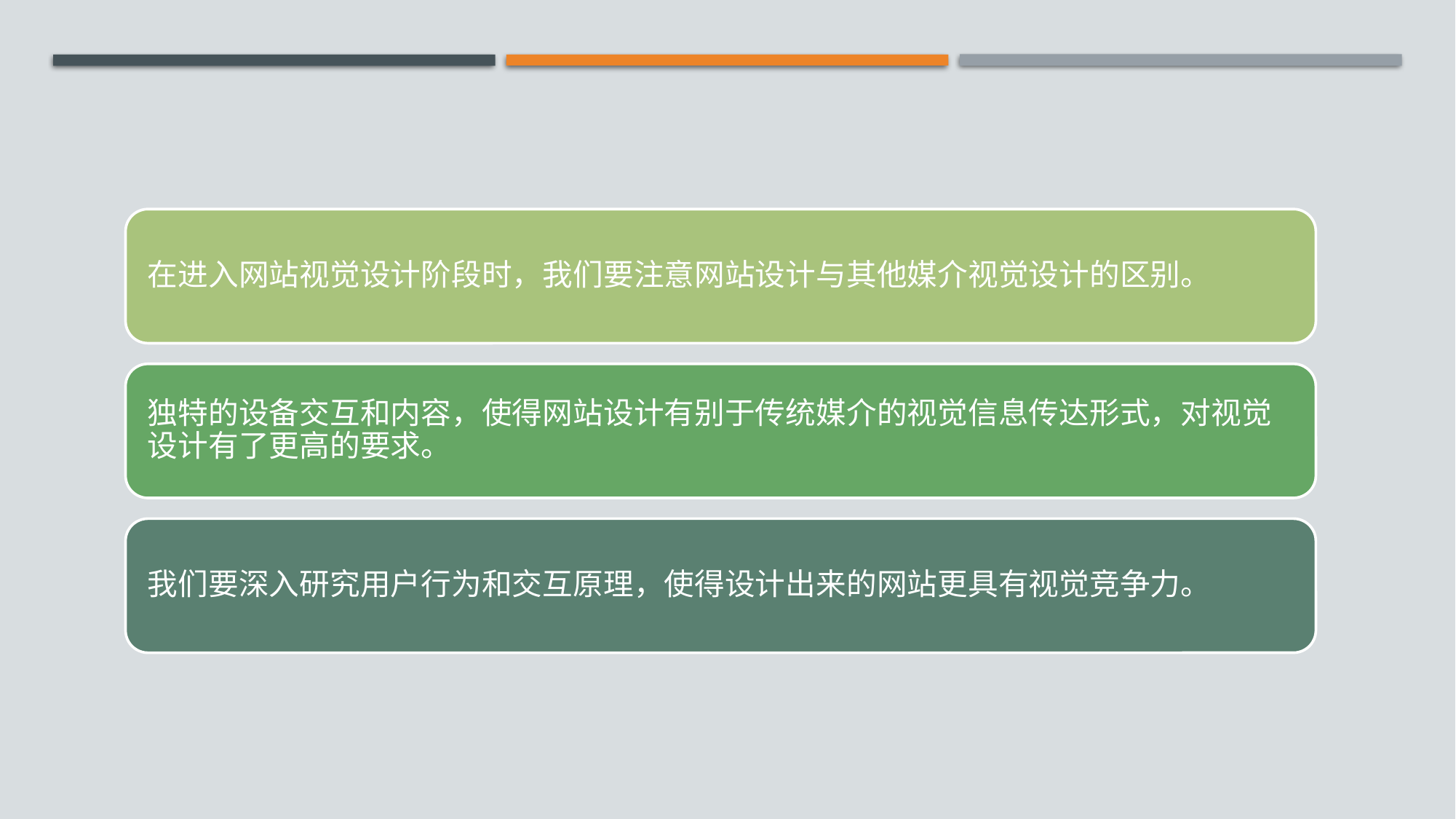

在进入网站视觉设计阶段时，我们要注意网站设计与其他媒介视觉设计的区别。
独特的设备交互和内容，使得网站设计有别于传统媒介的视觉信息传达形式，对视觉设计有了更高的要求。
我们要深入研究用户行为和交互原理，使得设计出来的网站更具有视觉竞争力。